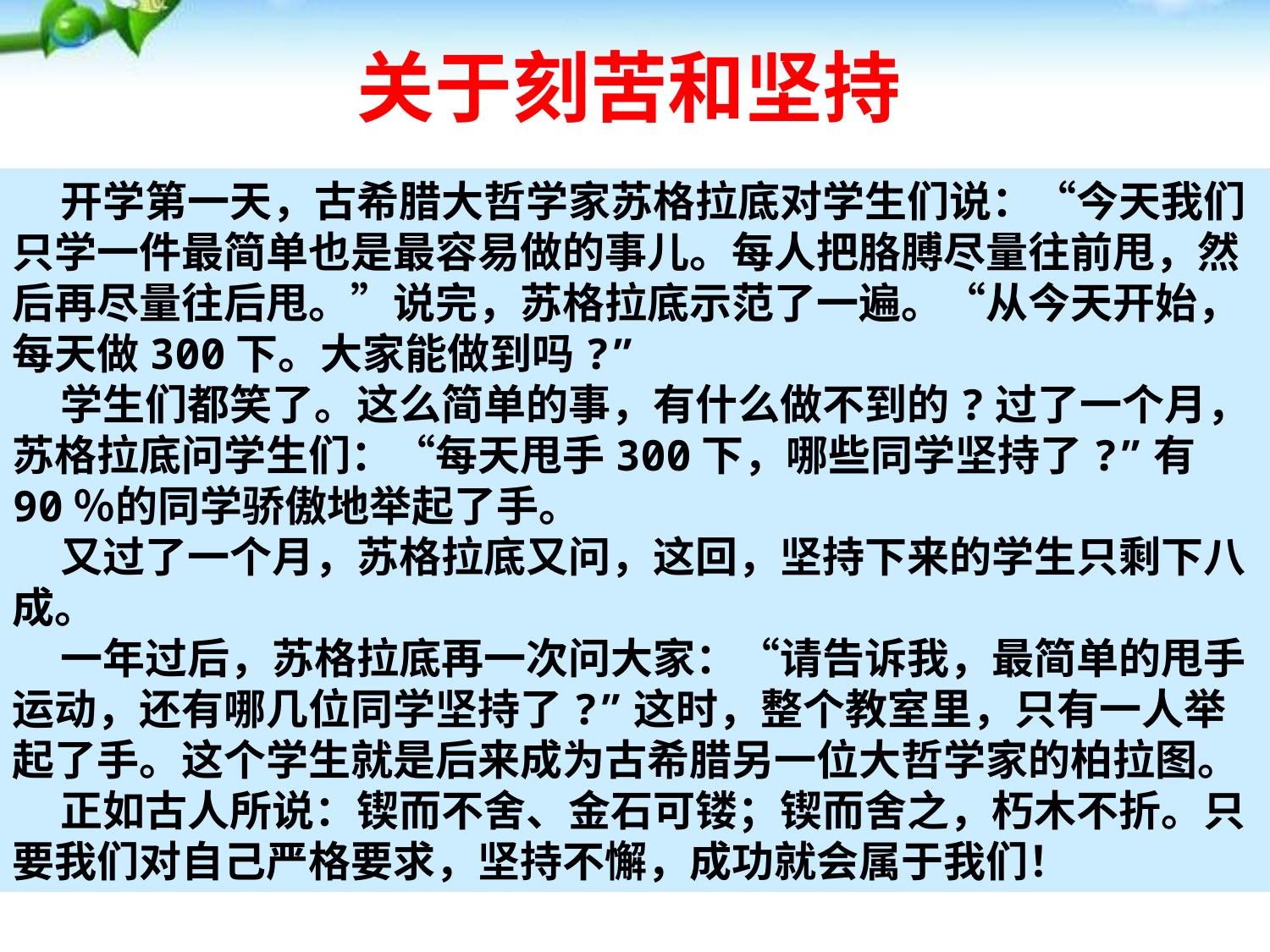

关于刻苦和坚持
    开学第一天，古希腊大哲学家苏格拉底对学生们说：“今天我们只学一件最简单也是最容易做的事儿。每人把胳膊尽量往前甩，然后再尽量往后甩。”说完，苏格拉底示范了一遍。“从今天开始，每天做300下。大家能做到吗?”
    学生们都笑了。这么简单的事，有什么做不到的?过了一个月，苏格拉底问学生们：“每天甩手300下，哪些同学坚持了?”有90％的同学骄傲地举起了手。
    又过了一个月，苏格拉底又问，这回，坚持下来的学生只剩下八成。
    一年过后，苏格拉底再一次问大家：“请告诉我，最简单的甩手运动，还有哪几位同学坚持了?”这时，整个教室里，只有一人举起了手。这个学生就是后来成为古希腊另一位大哲学家的柏拉图。
    正如古人所说：锲而不舍、金石可镂；锲而舍之，朽木不折。只要我们对自己严格要求，坚持不懈，成功就会属于我们！